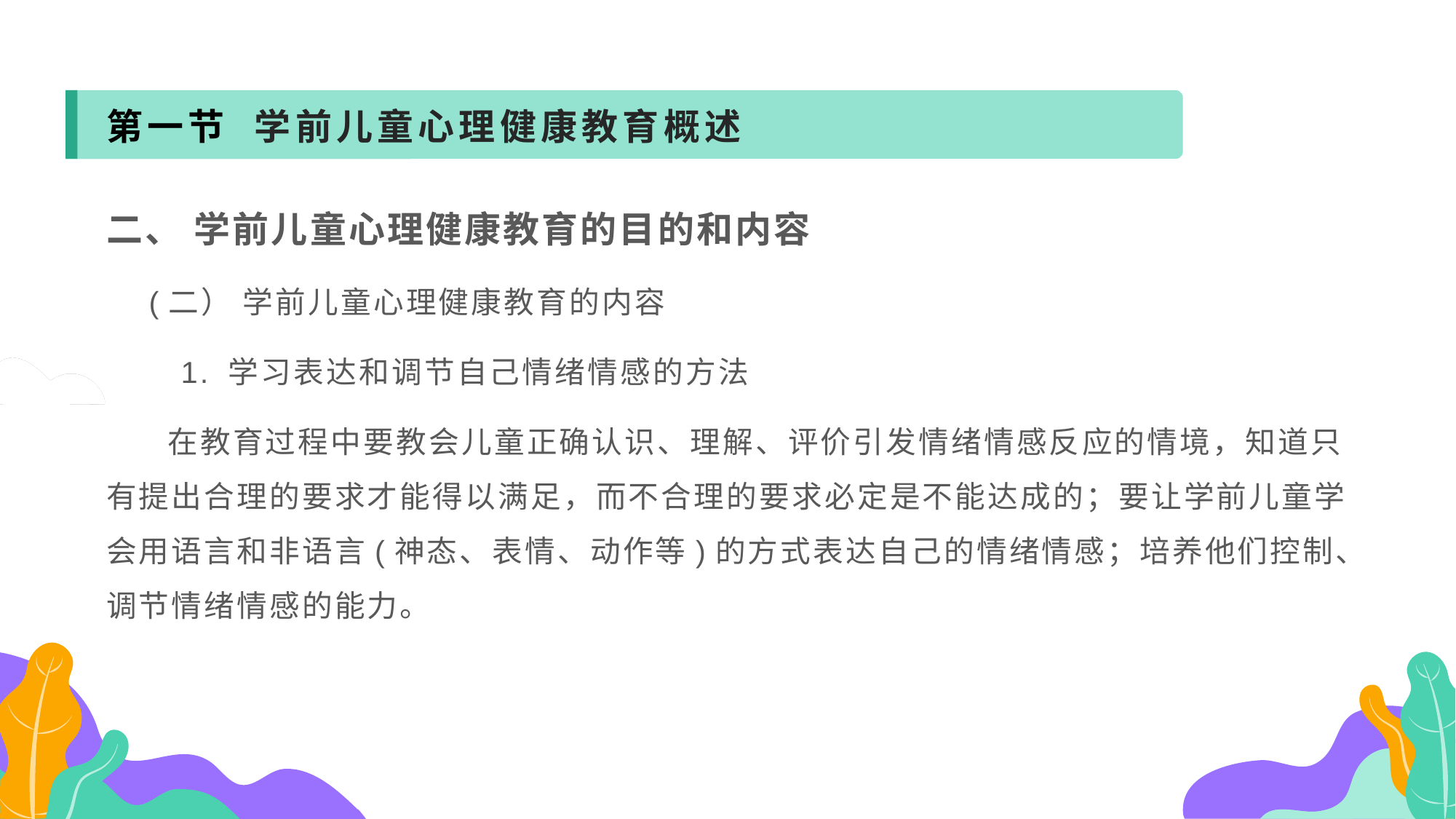

第一节  学前儿童心理健康教育概述
二、 学前儿童心理健康教育的目的和内容
    (二） 学前儿童心理健康教育的内容
       1. 学习表达和调节自己情绪情感的方法
      在教育过程中要教会儿童正确认识、理解、评价引发情绪情感反应的情境，知道只有提出合理的要求才能得以满足，而不合理的要求必定是不能达成的；要让学前儿童学会用语言和非语言(神态、表情、动作等)的方式表达自己的情绪情感；培养他们控制、调节情绪情感的能力。